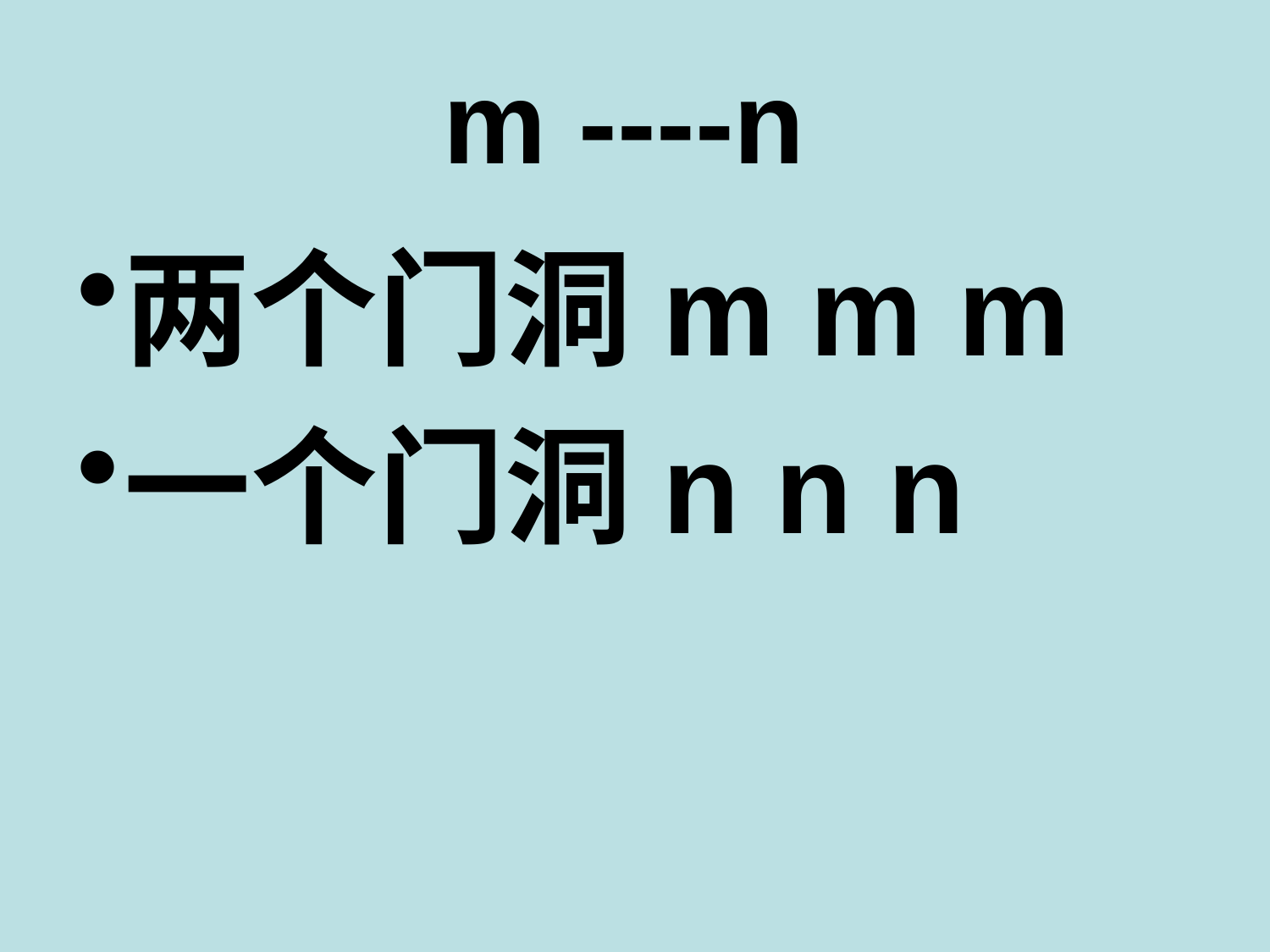

# m ----n
两个门洞m m m
一个门洞n n n